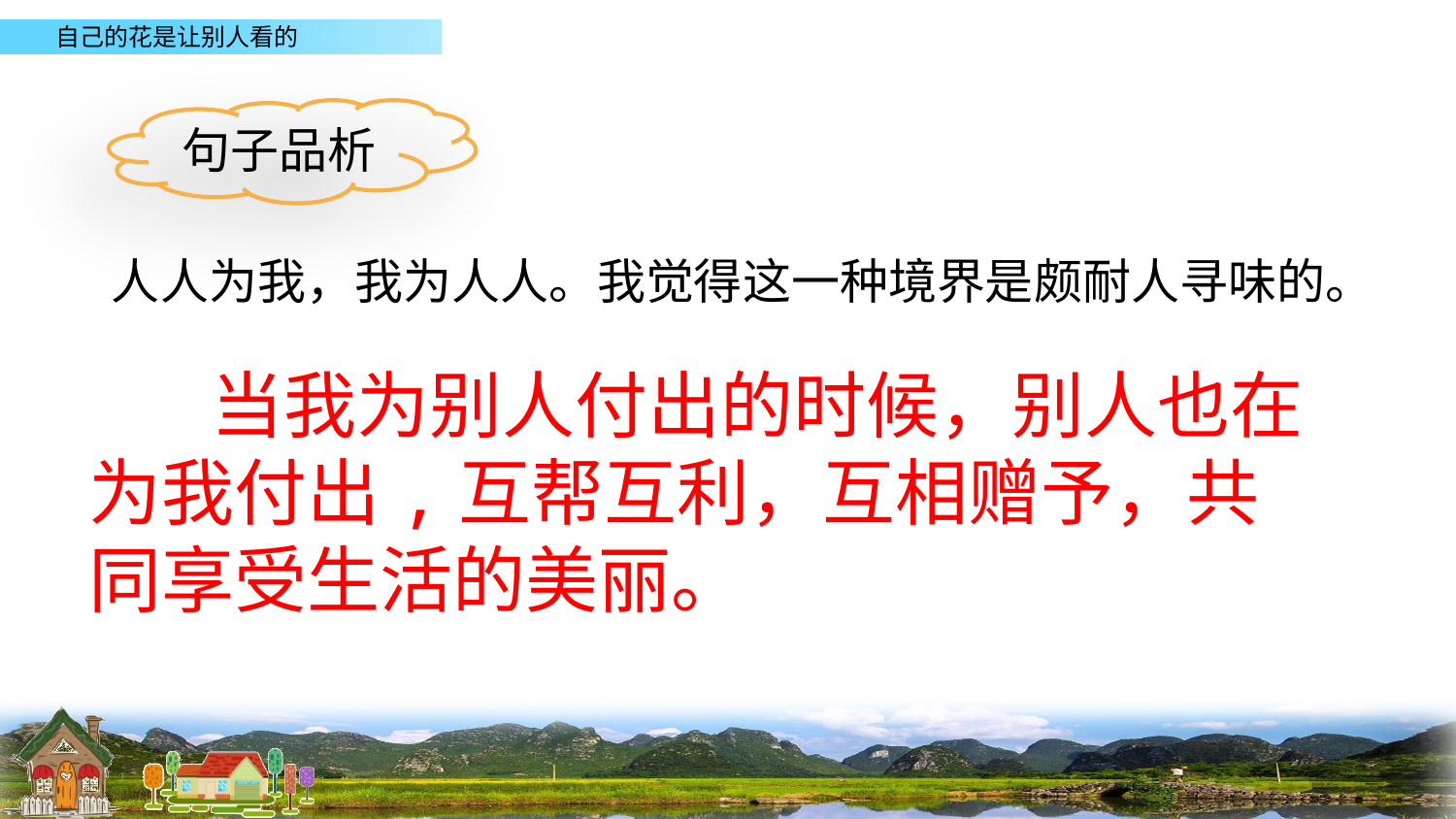

句子品析
人人为我，我为人人。我觉得这一种境界是颇耐人寻味的。
  当我为别人付出的时候，别人也在为我付出,互帮互利，互相赠予，共同享受生活的美丽。